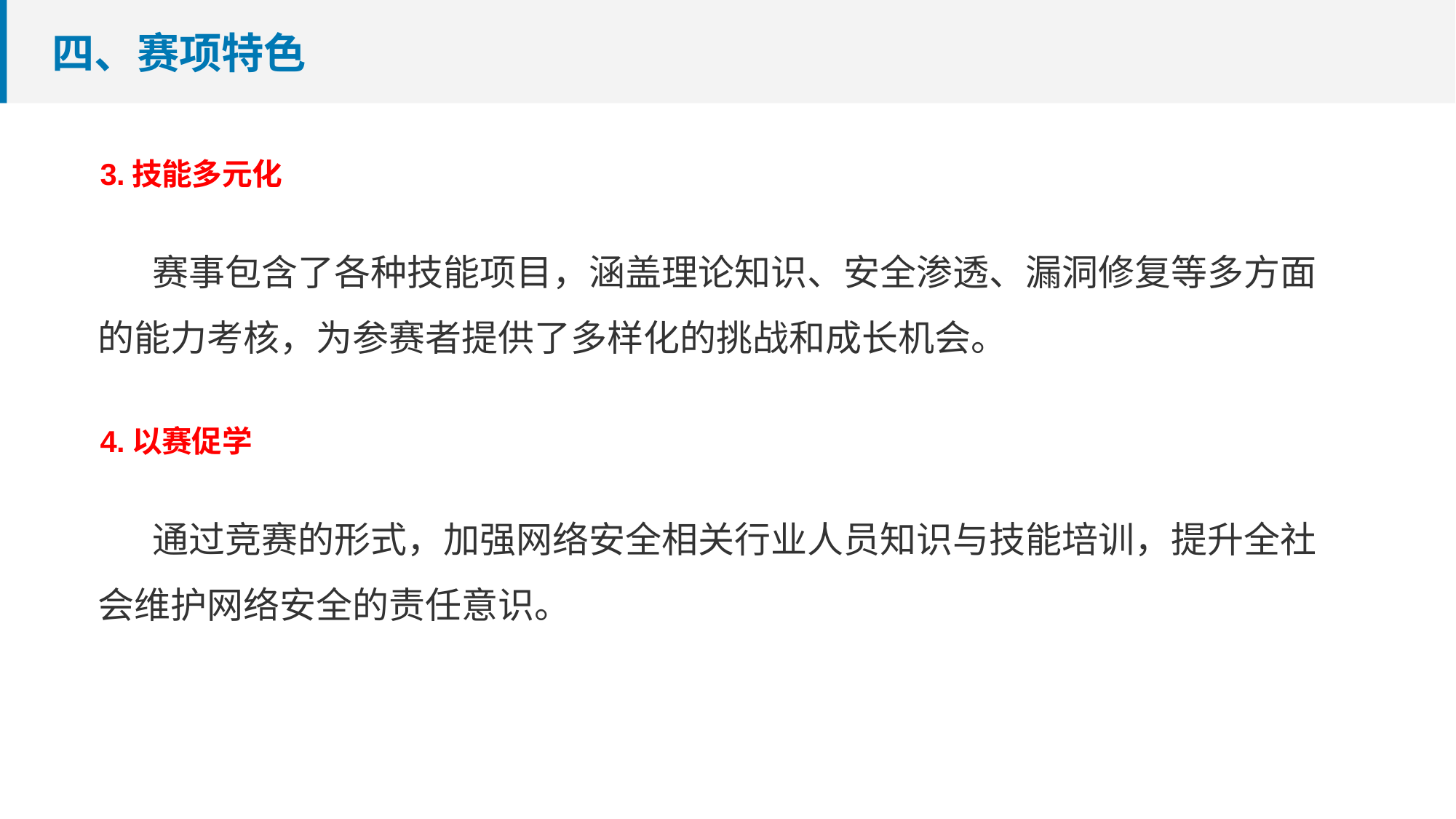

# 四、赛项特色
3.技能多元化

赛事包含了各种技能项目，涵盖理论知识、安全渗透、漏洞修复等多方面的能力考核，为参赛者提供了多样化的挑战和成长机会。

4.以赛促学

通过竞赛的形式，加强网络安全相关行业人员知识与技能培训，提升全社会维护网络安全的责任意识。